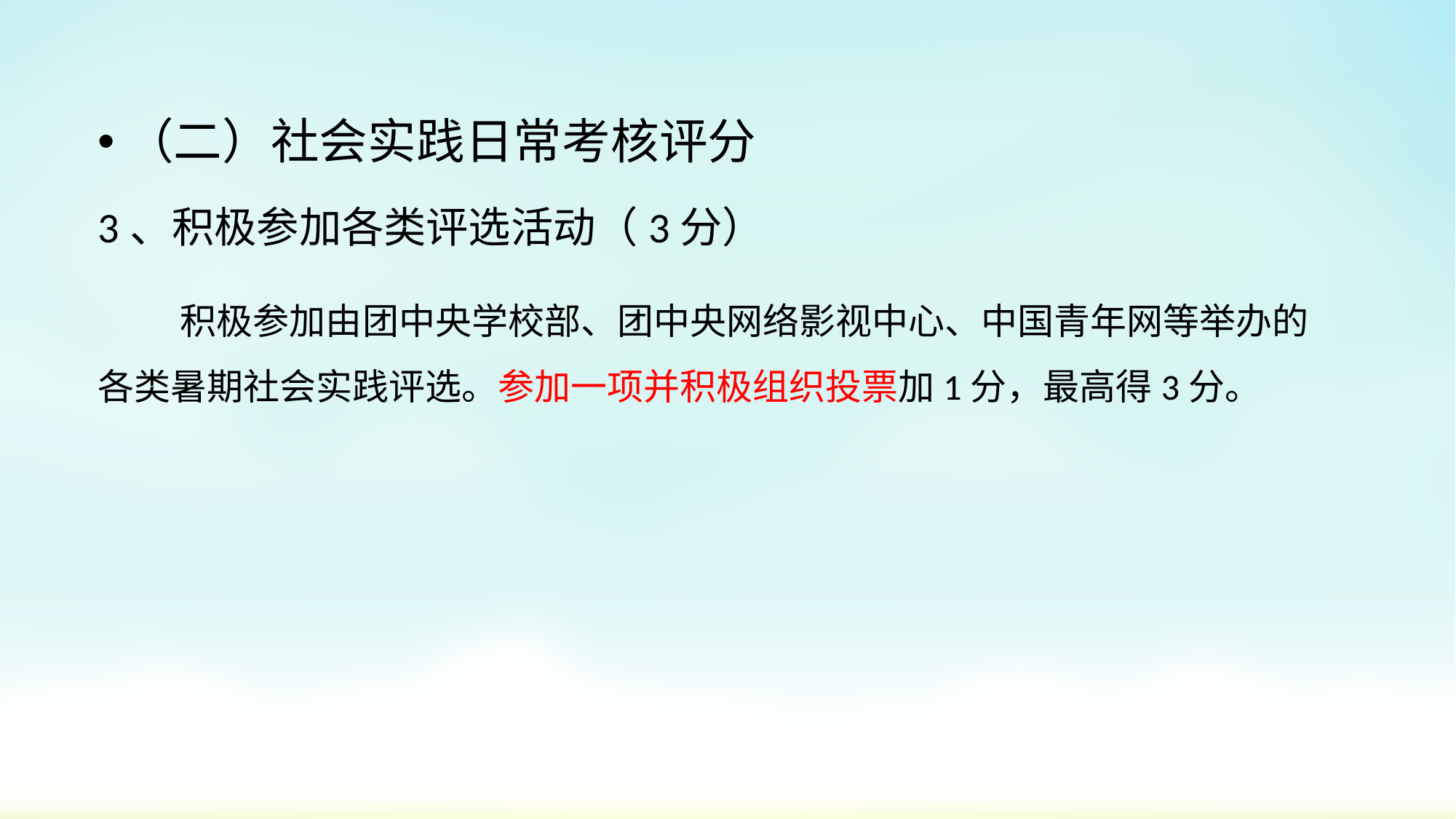

（二）社会实践日常考核评分
3、积极参加各类评选活动（3分）
         积极参加由团中央学校部、团中央网络影视中心、中国青年网等举办的各类暑期社会实践评选。参加一项并积极组织投票加1分，最高得3分。